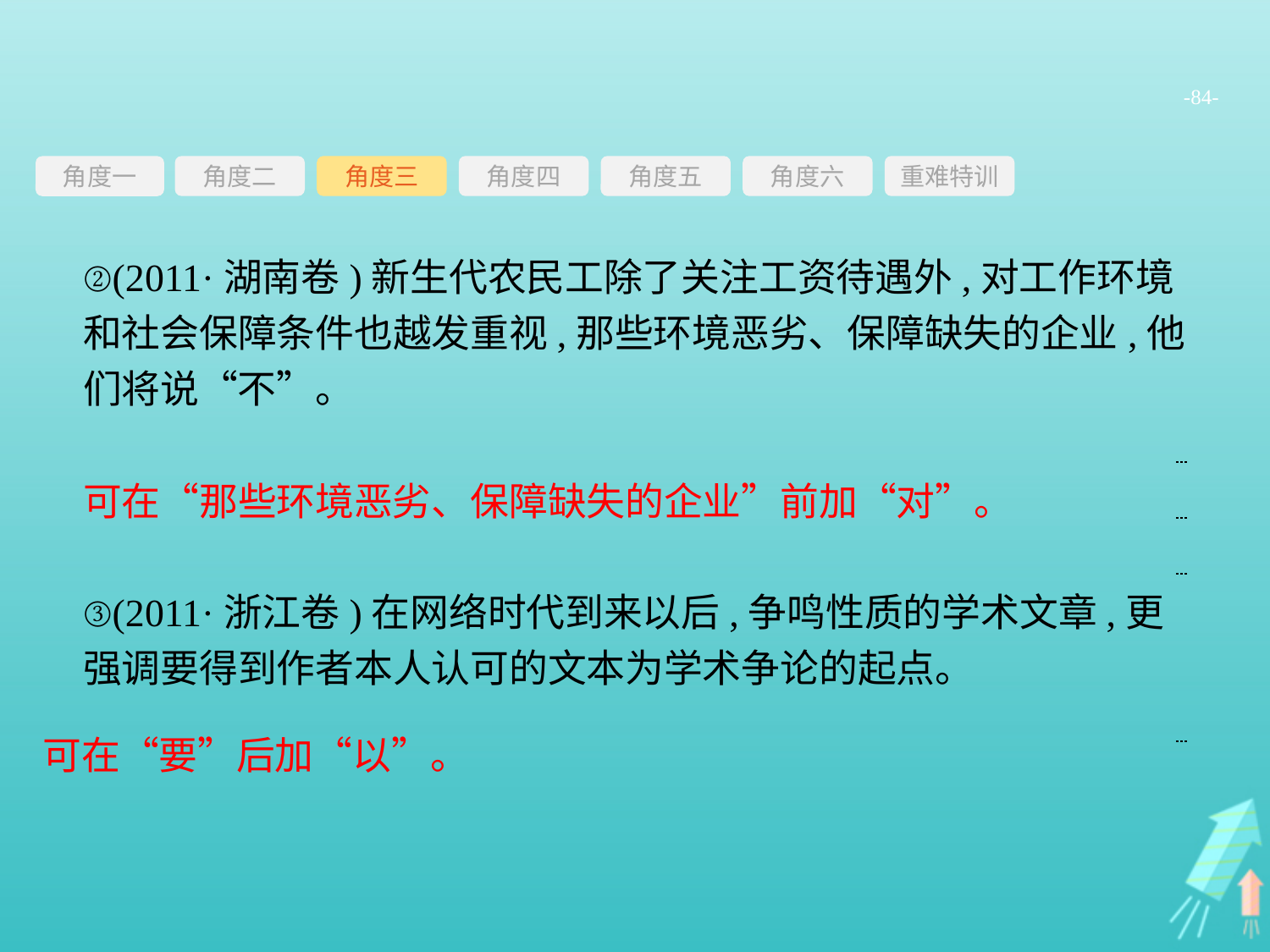

-84-
角度三
角度四
角度五
角度六
重难特训
角度二
角度一
②(2011·湖南卷)新生代农民工除了关注工资待遇外,对工作环境和社会保障条件也越发重视,那些环境恶劣、保障缺失的企业,他们将说“不”。

③(2011·浙江卷)在网络时代到来以后,争鸣性质的学术文章,更强调要得到作者本人认可的文本为学术争论的起点。

可在“那些环境恶劣、保障缺失的企业”前加“对”。
可在“要”后加“以”。